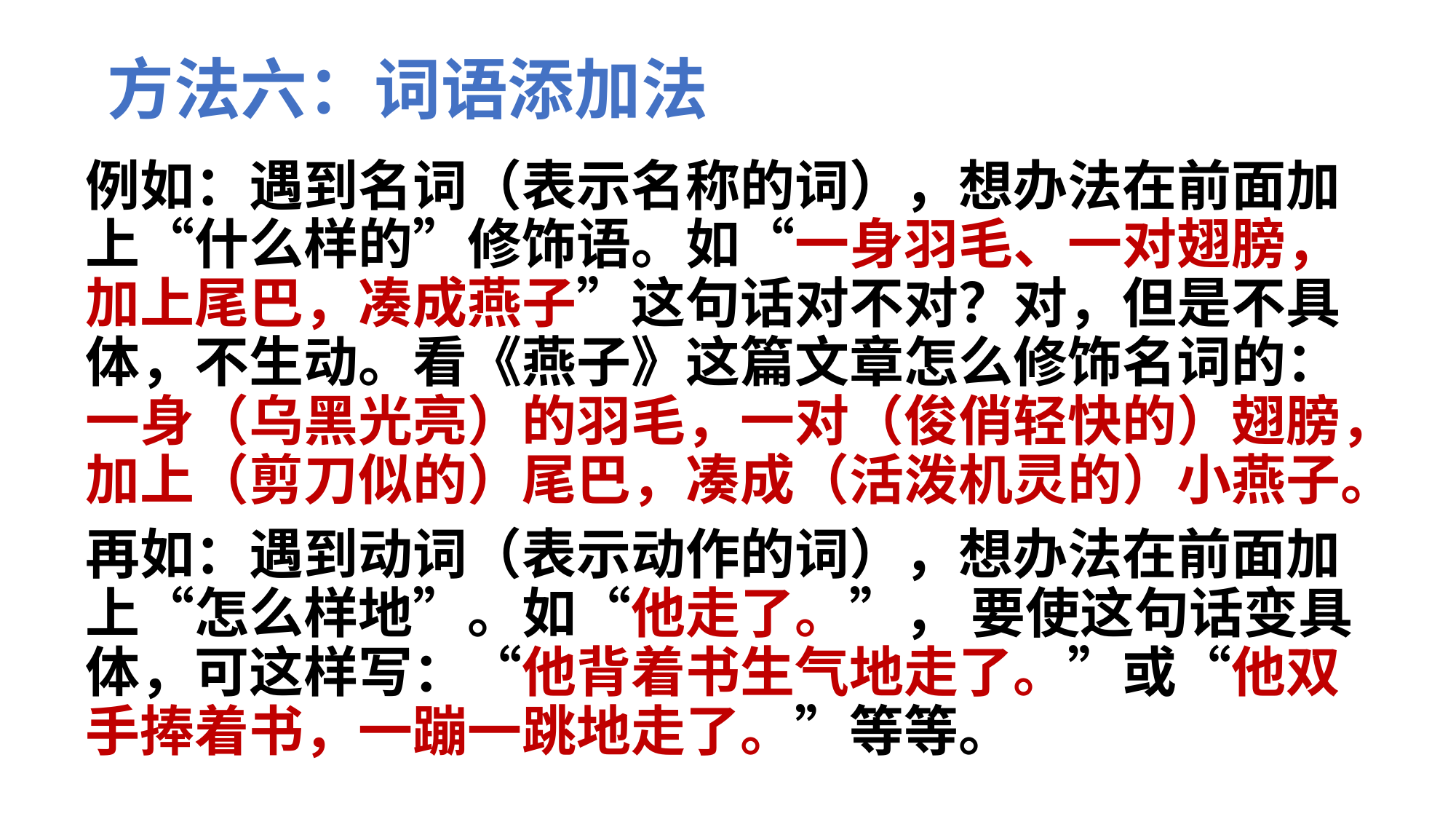

# 方法六：词语添加法
例如：遇到名词（表示名称的词），想办法在前面加上“什么样的”修饰语。如“一身羽毛、一对翅膀，加上尾巴，凑成燕子”这句话对不对？对，但是不具体，不生动。看《燕子》这篇文章怎么修饰名词的：一身（乌黑光亮）的羽毛，一对（俊俏轻快的）翅膀，加上（剪刀似的）尾巴，凑成（活泼机灵的）小燕子。
再如：遇到动词（表示动作的词），想办法在前面加上“怎么样地”。如“他走了。”， 要使这句话变具体，可这样写：“他背着书生气地走了。”或“他双手捧着书，一蹦一跳地走了。”等等。